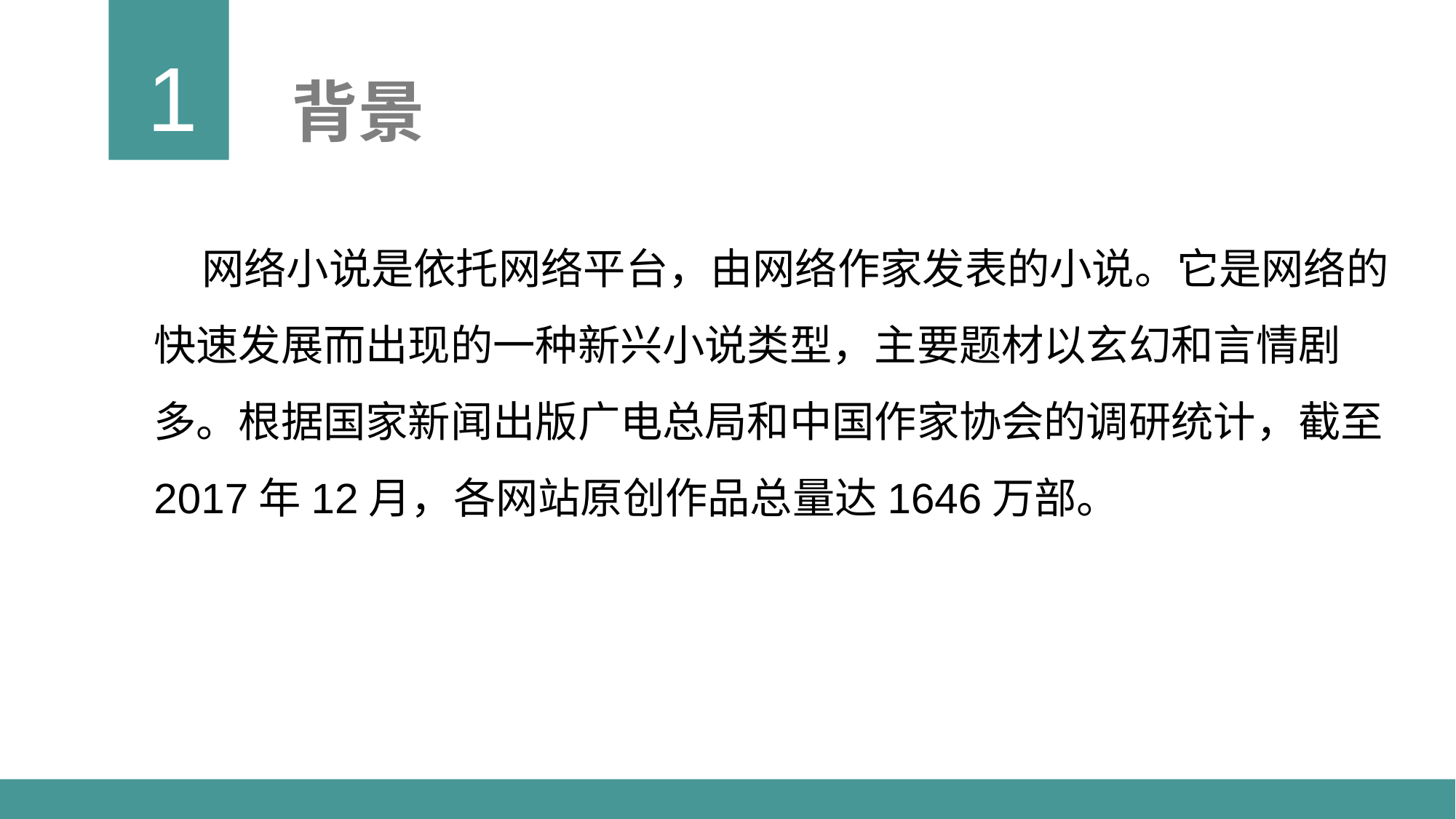

1
背景
    网络小说是依托网络平台，由网络作家发表的小说。它是网络的快速发展而出现的一种新兴小说类型，主要题材以玄幻和言情剧多。根据国家新闻出版广电总局和中国作家协会的调研统计，截至2017年12月，各网站原创作品总量达1646万部。